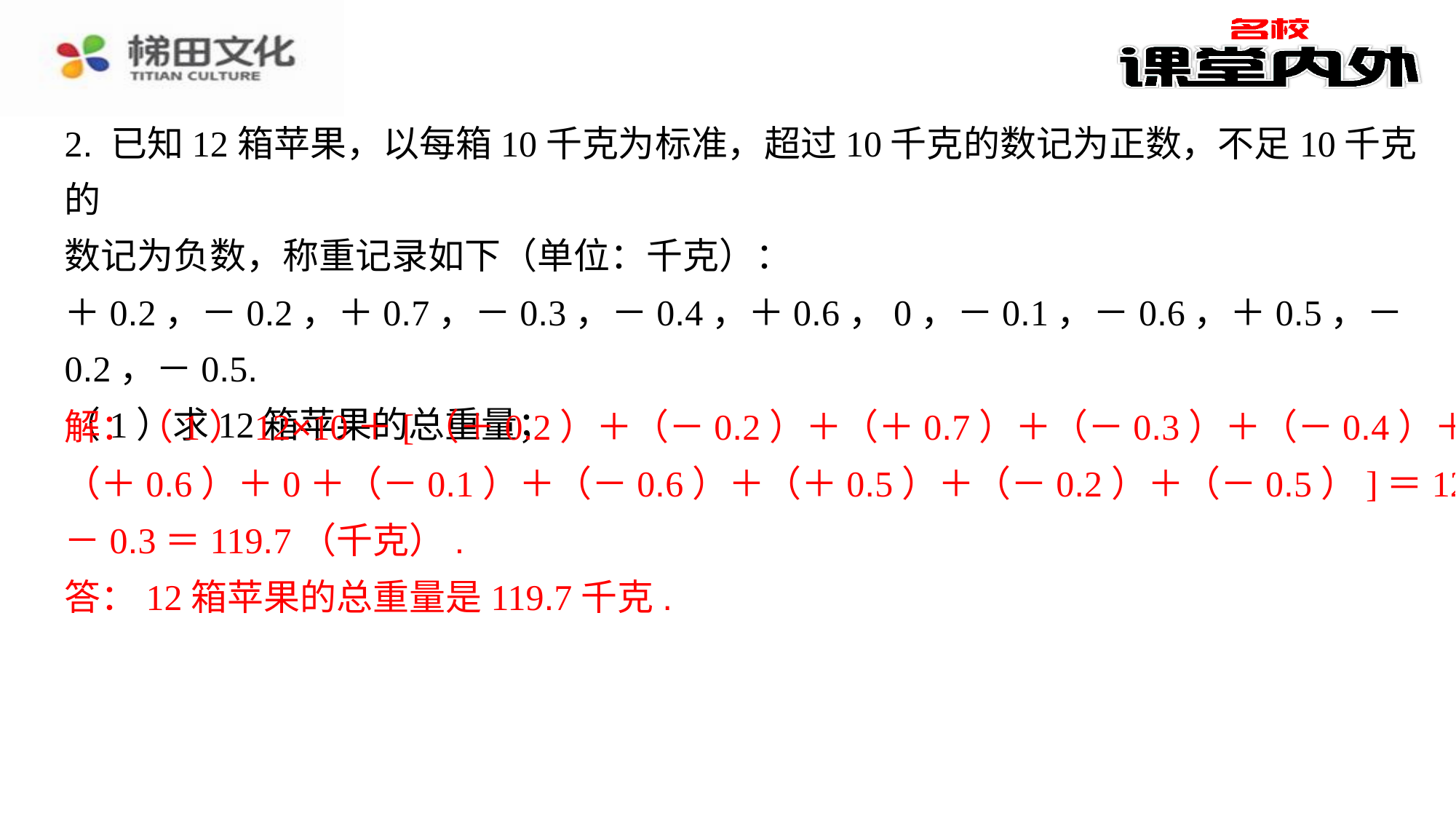

2. 已知12箱苹果，以每箱10千克为标准，超过10千克的数记为正数，不足10千克的
数记为负数，称重记录如下（单位：千克）：
＋0.2，－0.2，＋0.7，－0.3，－0.4，＋0.6，0，－0.1，－0.6，＋0.5，－
0.2，－0.5.
（1）求12箱苹果的总重量；
解：（1）12×10＋[（＋0.2）＋（－0.2）＋（＋0.7）＋（－0.3）＋（－0.4）＋
（＋0.6）＋0＋（－0.1）＋（－0.6）＋（＋0.5）＋（－0.2）＋（－0.5）]＝120
－0.3＝119.7（千克）.
答：12箱苹果的总重量是119.7千克.
解：（1）12×10＋[（＋0.2）＋（－0.2）＋（＋0.7）＋（－0.3）＋（－0.4）＋
（＋0.6）＋0＋（－0.1）＋（－0.6）＋（＋0.5）＋（－0.2）＋（－0.5）]＝120
－0.3＝119.7（千克）.
答：12箱苹果的总重量是119.7千克.